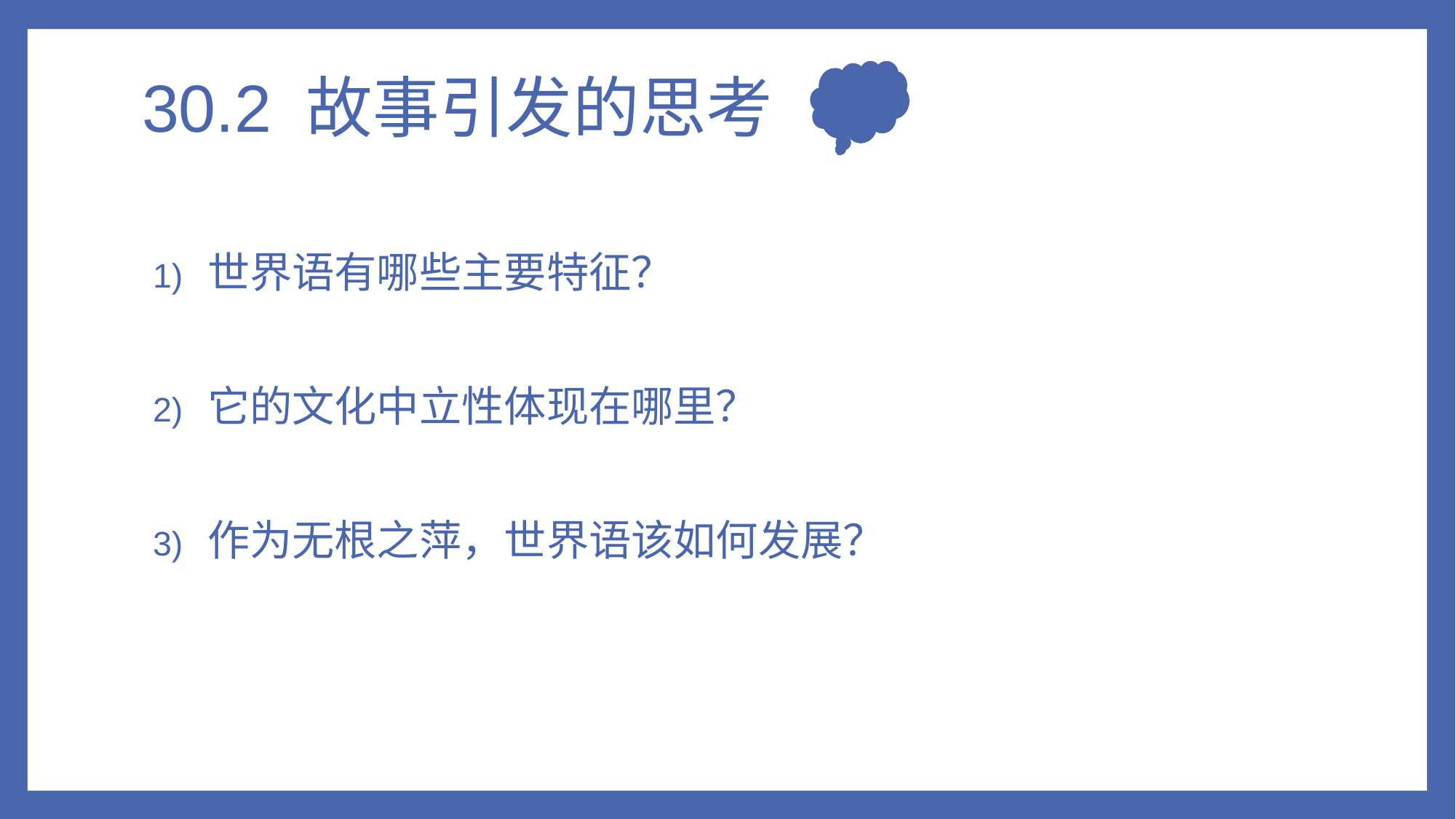

# 30.2 故事引发的思考

世界语有哪些主要特征？

它的文化中立性体现在哪里？

作为无根之萍，世界语该如何发展？